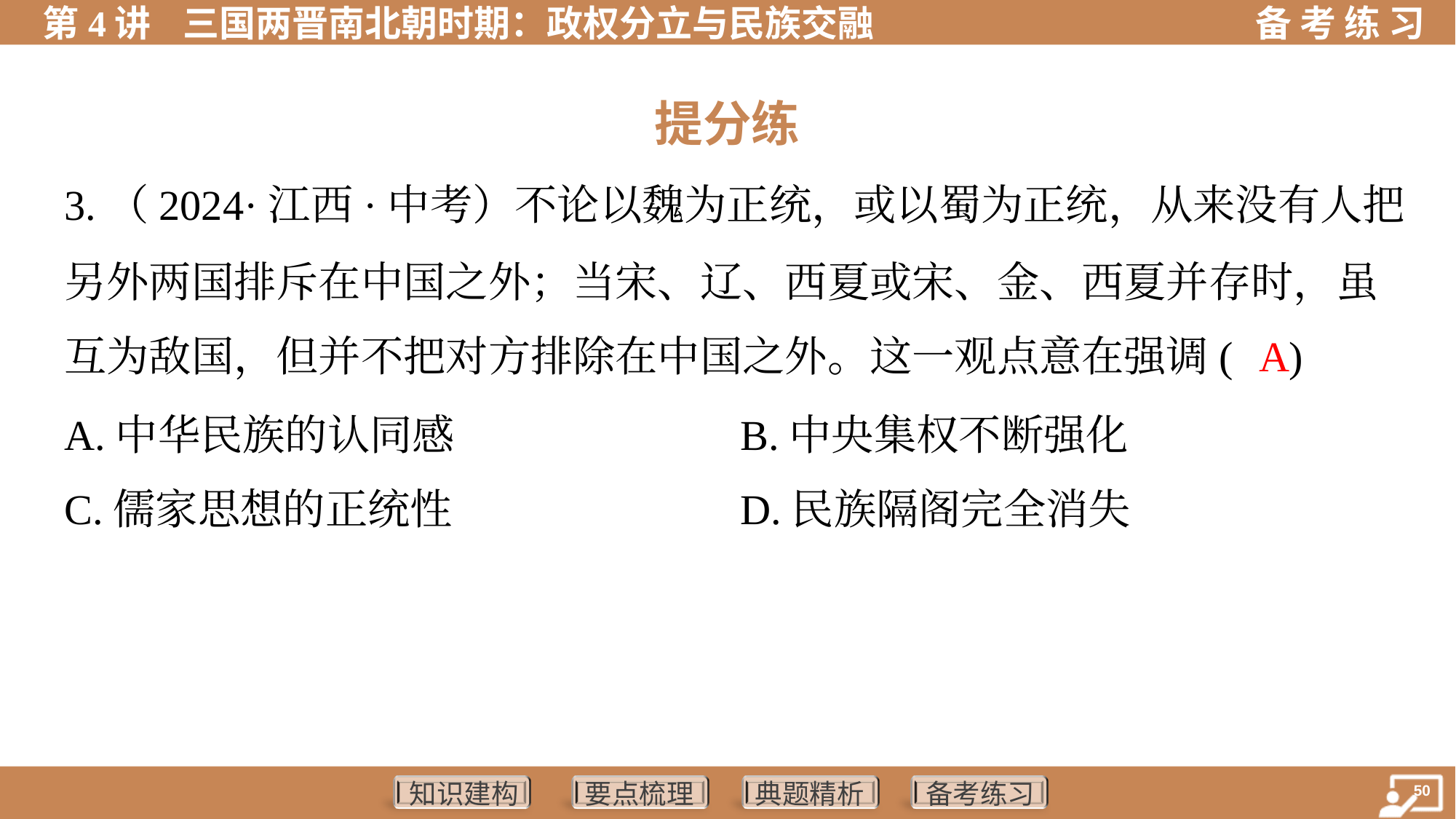

提分练
3.（2024·江西·中考）不论以魏为正统，或以蜀为正统，从来没有人把
另外两国排斥在中国之外；当宋、辽、西夏或宋、金、西夏并存时，虽
互为敌国，但并不把对方排除在中国之外。这一观点意在强调(     )
A
A.中华民族的认同感	B.中央集权不断强化
C.儒家思想的正统性	D.民族隔阁完全消失